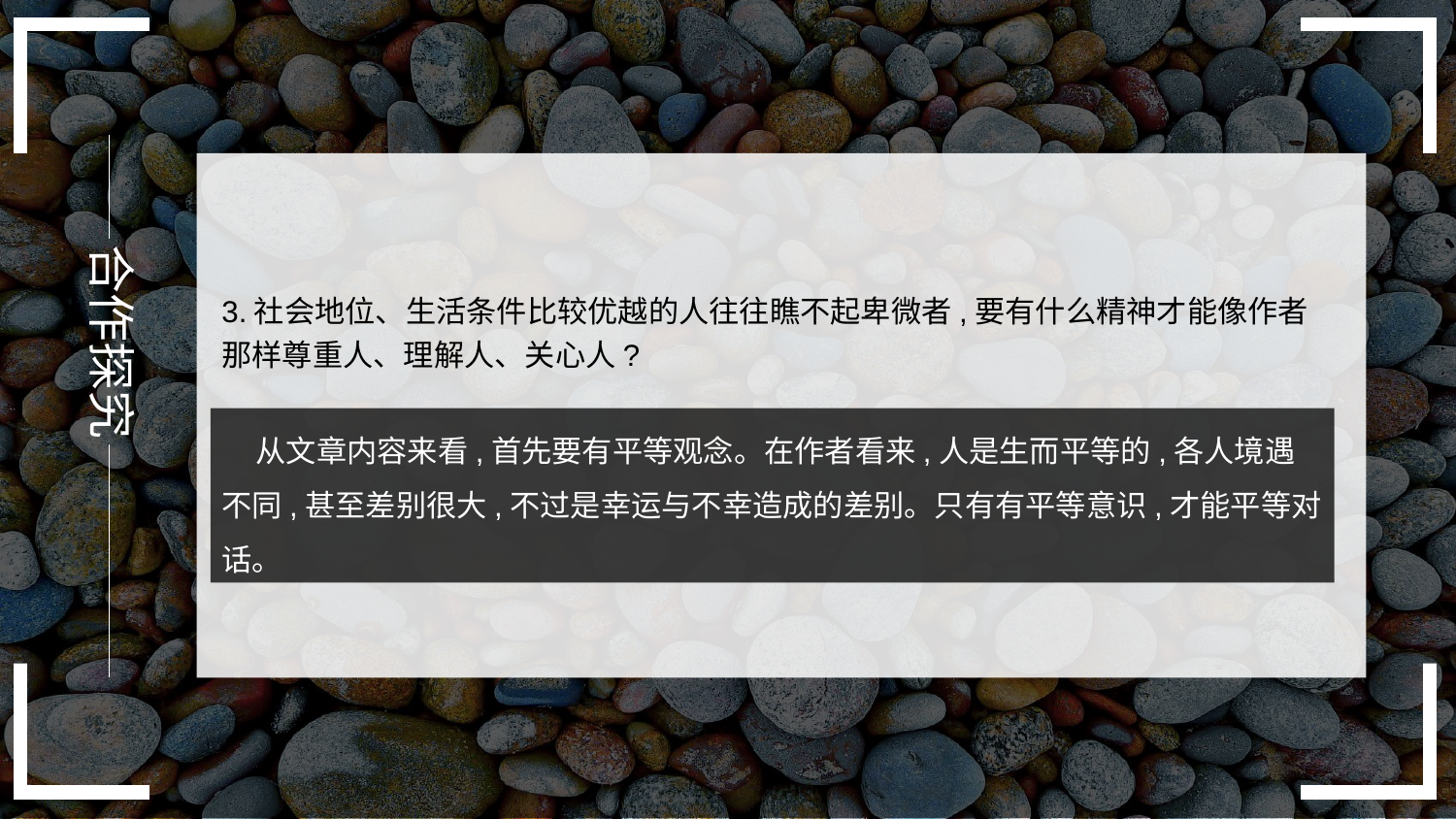

合作探究

3.社会地位、生活条件比较优越的人往往瞧不起卑微者,要有什么精神才能像作者那样尊重人、理解人、关心人?
    从文章内容来看,首先要有平等观念。在作者看来,人是生而平等的,各人境遇不同,甚至差别很大,不过是幸运与不幸造成的差别。只有有平等意识,才能平等对话。